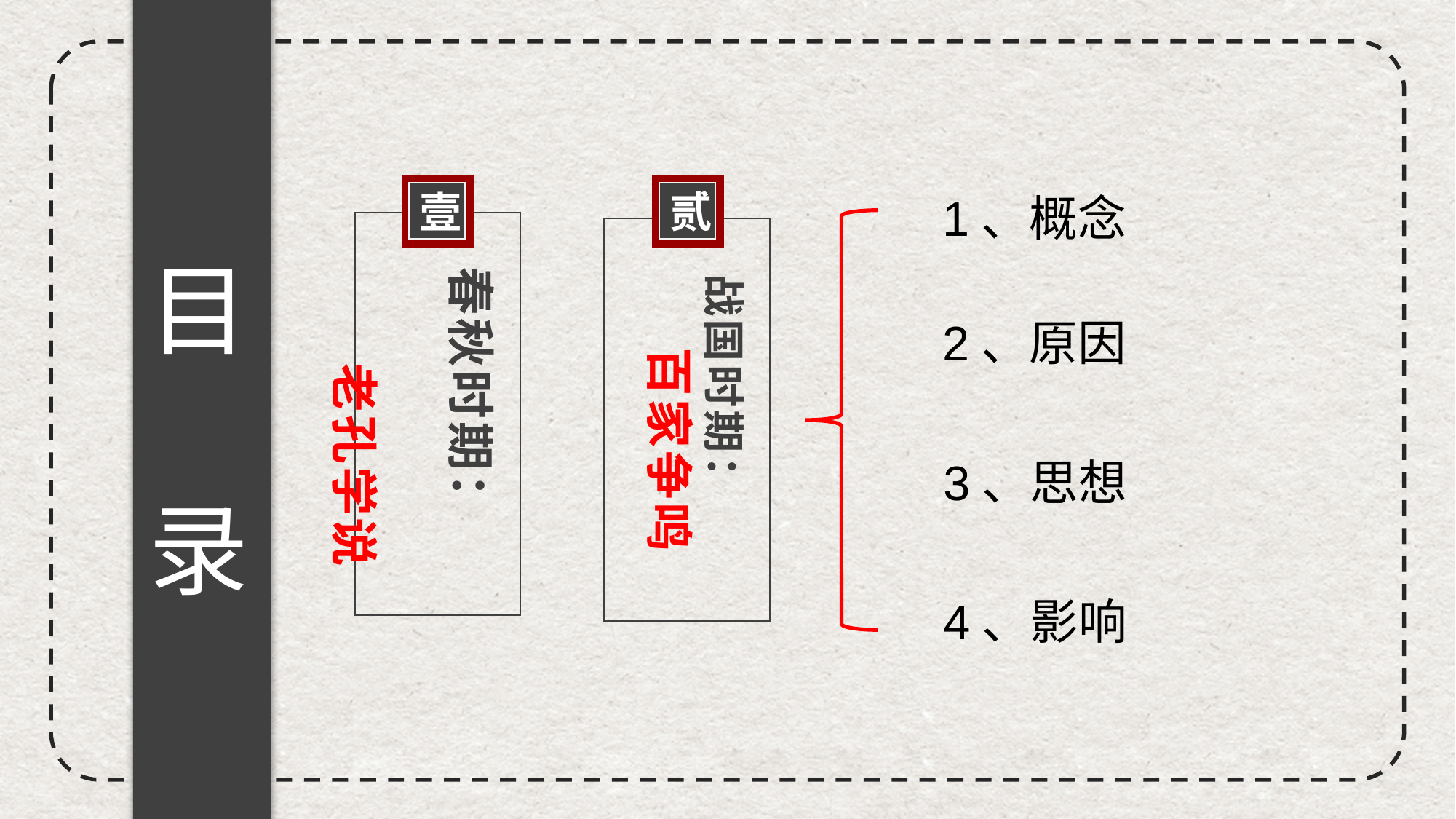

目录

贰

壹
1、概念

春秋时期：
      老孔学说
战国时期：
     百家争鸣
2、原因
3、思想
4、影响